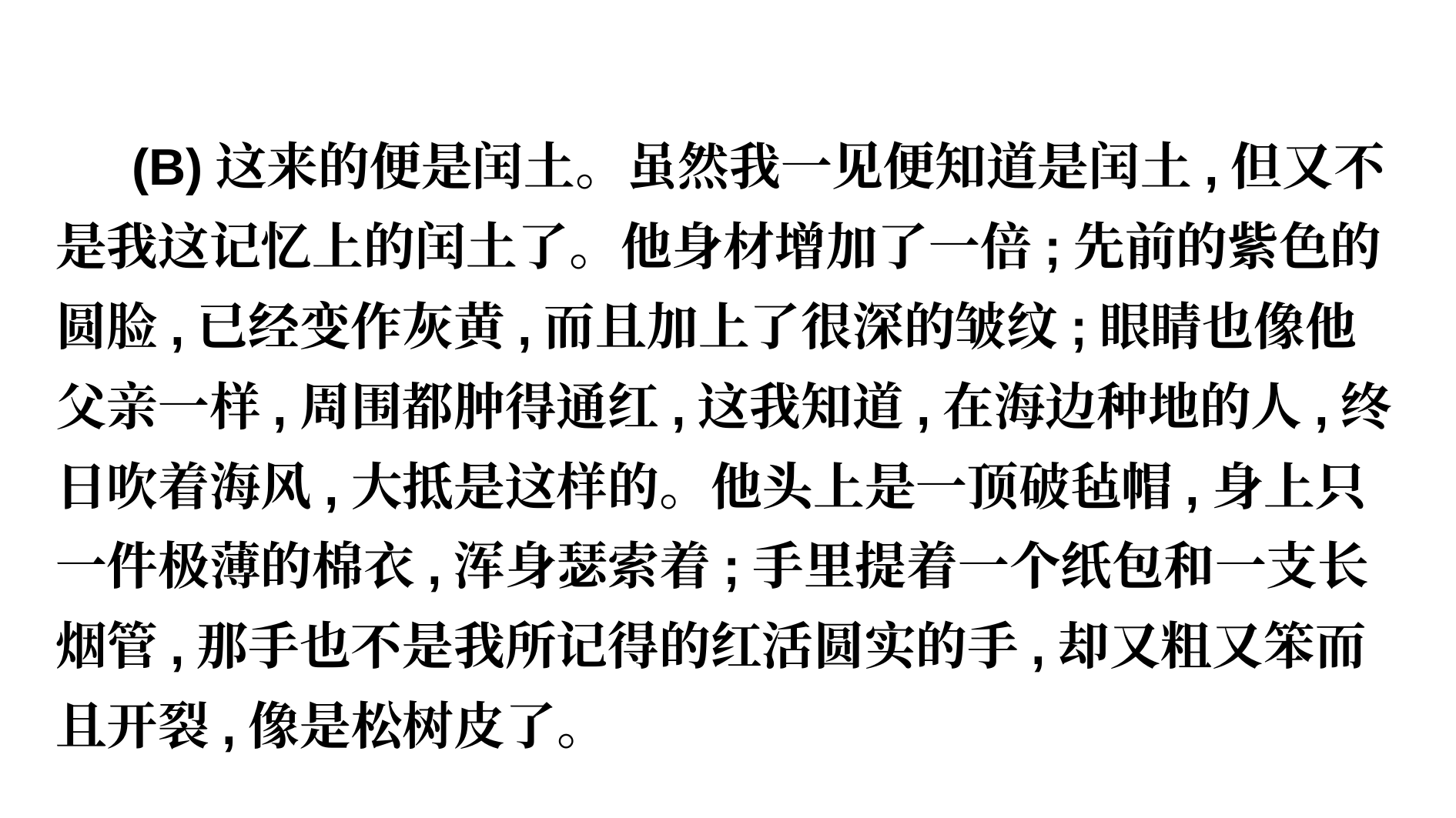

(B)这来的便是闰土。虽然我一见便知道是闰土,但又不是我这记忆上的闰土了。他身材增加了一倍;先前的紫色的圆脸,已经变作灰黄,而且加上了很深的皱纹;眼睛也像他父亲一样,周围都肿得通红,这我知道,在海边种地的人,终日吹着海风,大抵是这样的。他头上是一顶破毡帽,身上只一件极薄的棉衣,浑身瑟索着;手里提着一个纸包和一支长烟管,那手也不是我所记得的红活圆实的手,却又粗又笨而且开裂,像是松树皮了。